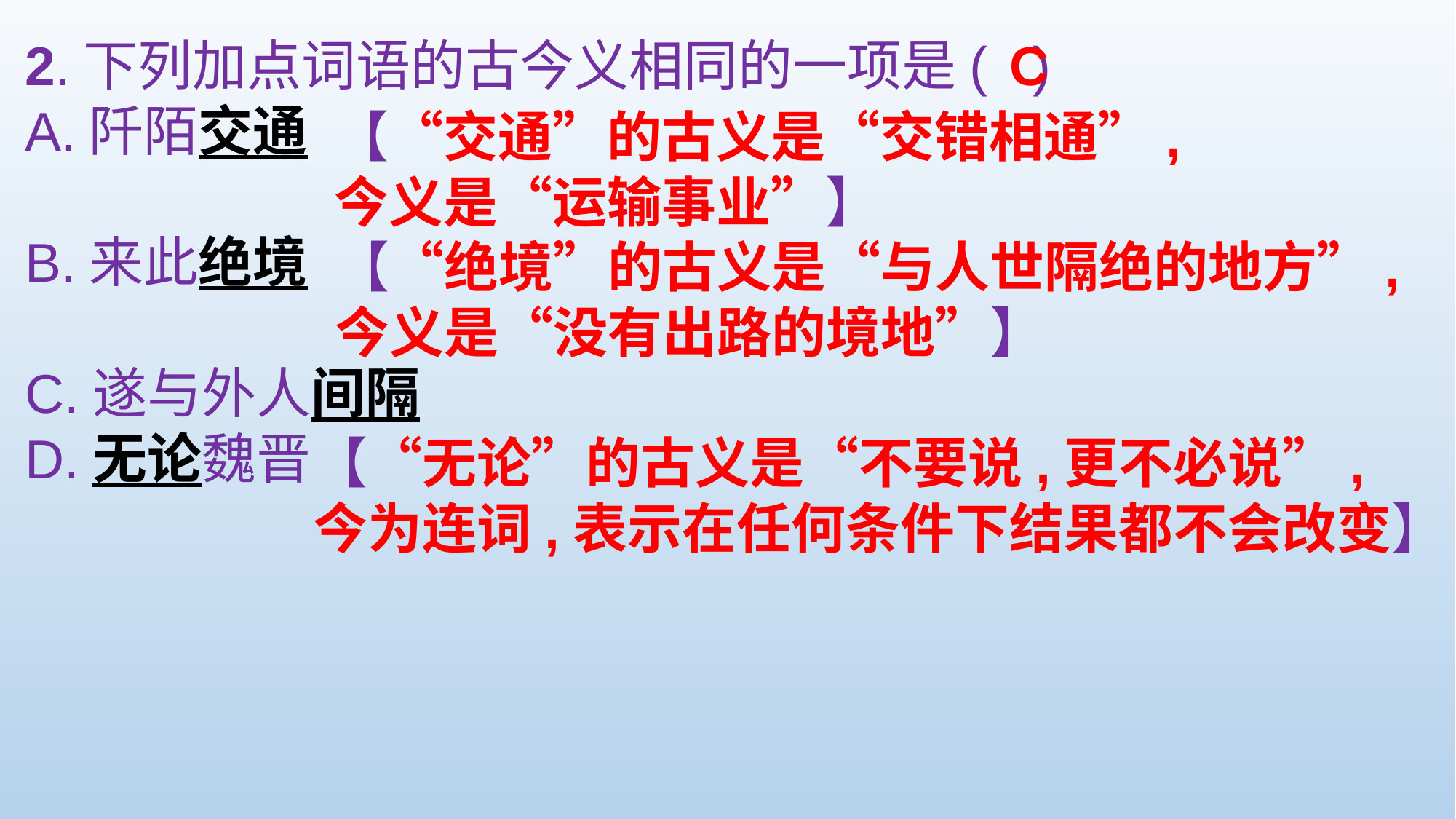

2.下列加点词语的古今义相同的一项是(   )
A.阡陌交通

B.来此绝境

C.遂与外人间隔
D.无论魏晋
C
【“交通”的古义是“交错相通”,
今义是“运输事业”】
【“绝境”的古义是“与人世隔绝的地方”,
今义是“没有出路的境地”】
【“无论”的古义是“不要说,更不必说”,
今为连词,表示在任何条件下结果都不会改变】